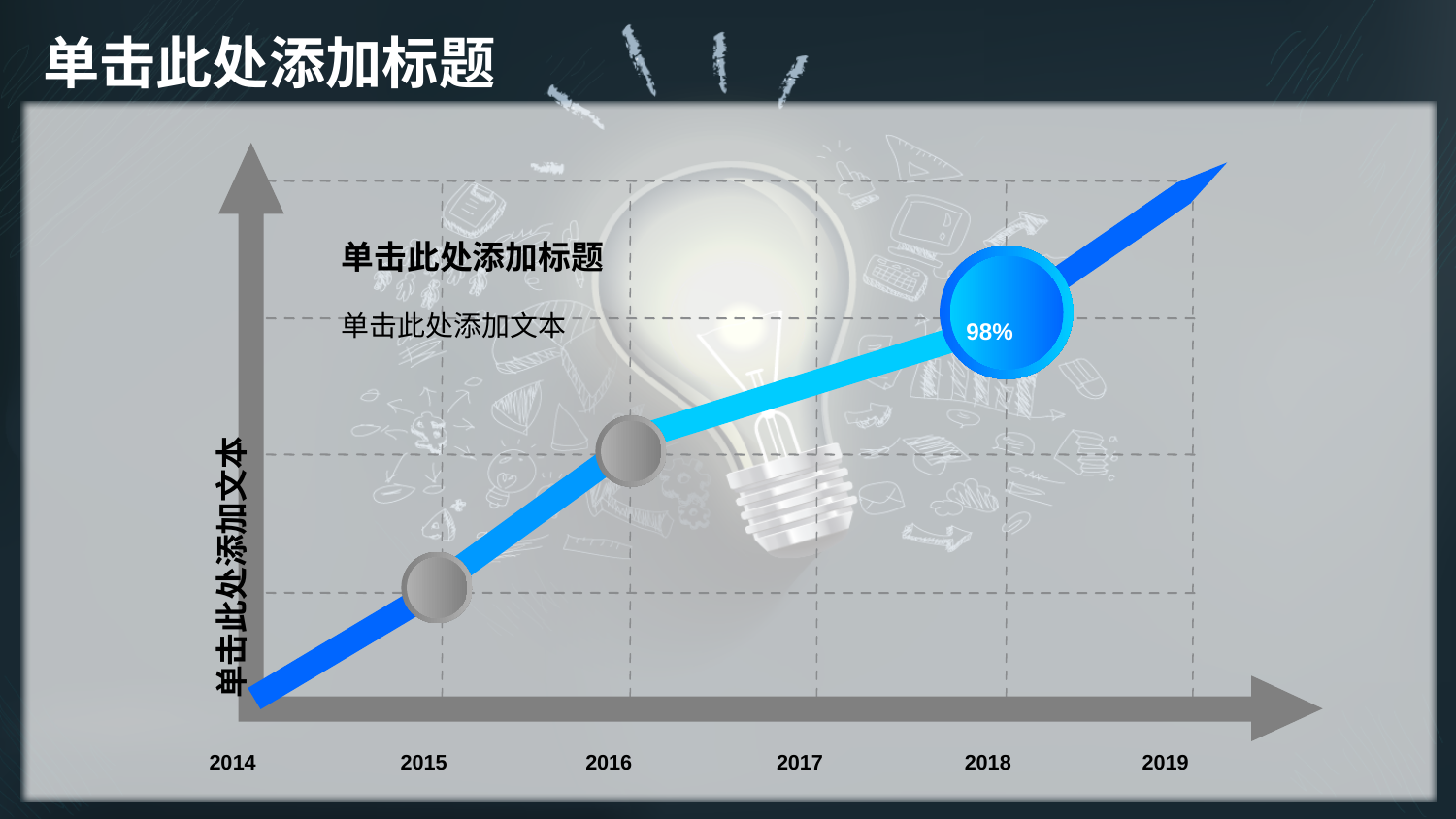

# 单击此处添加标题

单击此处添加标题
单击此处添加文本

98%

单击此处添加文本

2014
2015
2016
2017
2018
2019